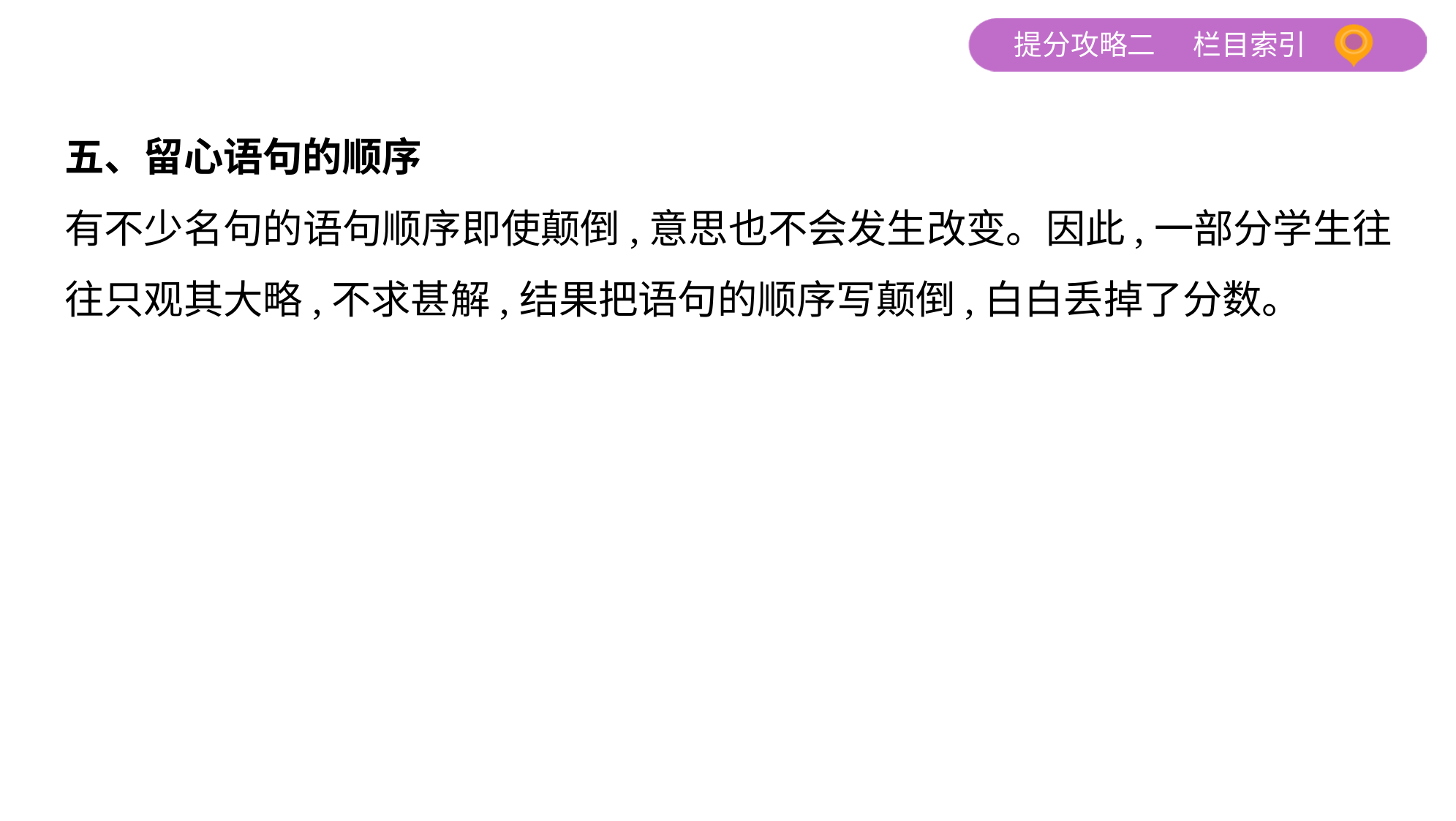

五、留心语句的顺序
有不少名句的语句顺序即使颠倒,意思也不会发生改变。因此,一部分学生往
往只观其大略,不求甚解,结果把语句的顺序写颠倒,白白丢掉了分数。